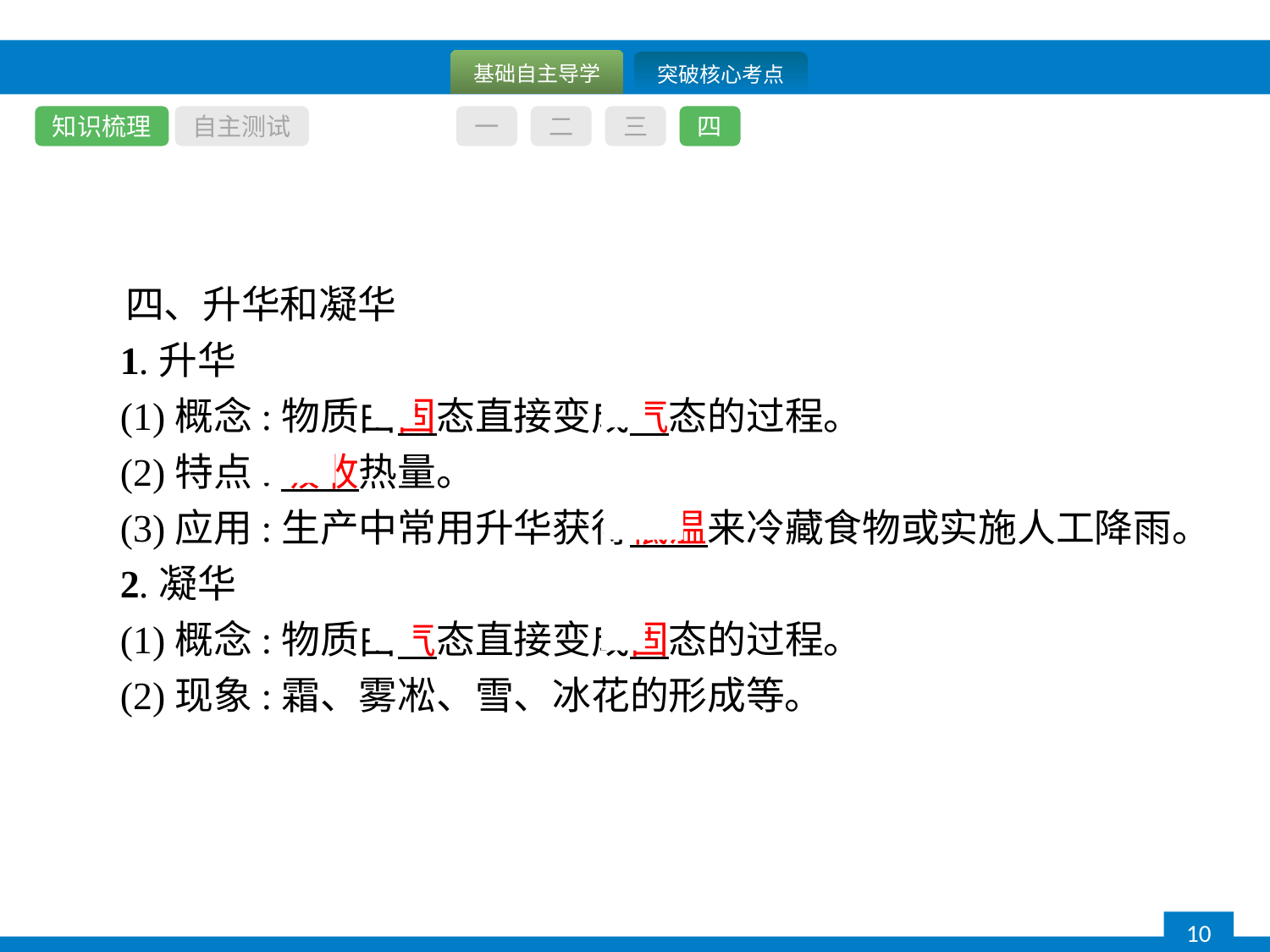

知识梳理
自主测试
一
二
三
四
四、升华和凝华
1.升华
(1)概念:物质由固态直接变成气态的过程。
(2)特点:吸收热量。
(3)应用:生产中常用升华获得低温来冷藏食物或实施人工降雨。
2.凝华
(1)概念:物质由气态直接变成固态的过程。
(2)现象:霜、雾凇、雪、冰花的形成等。